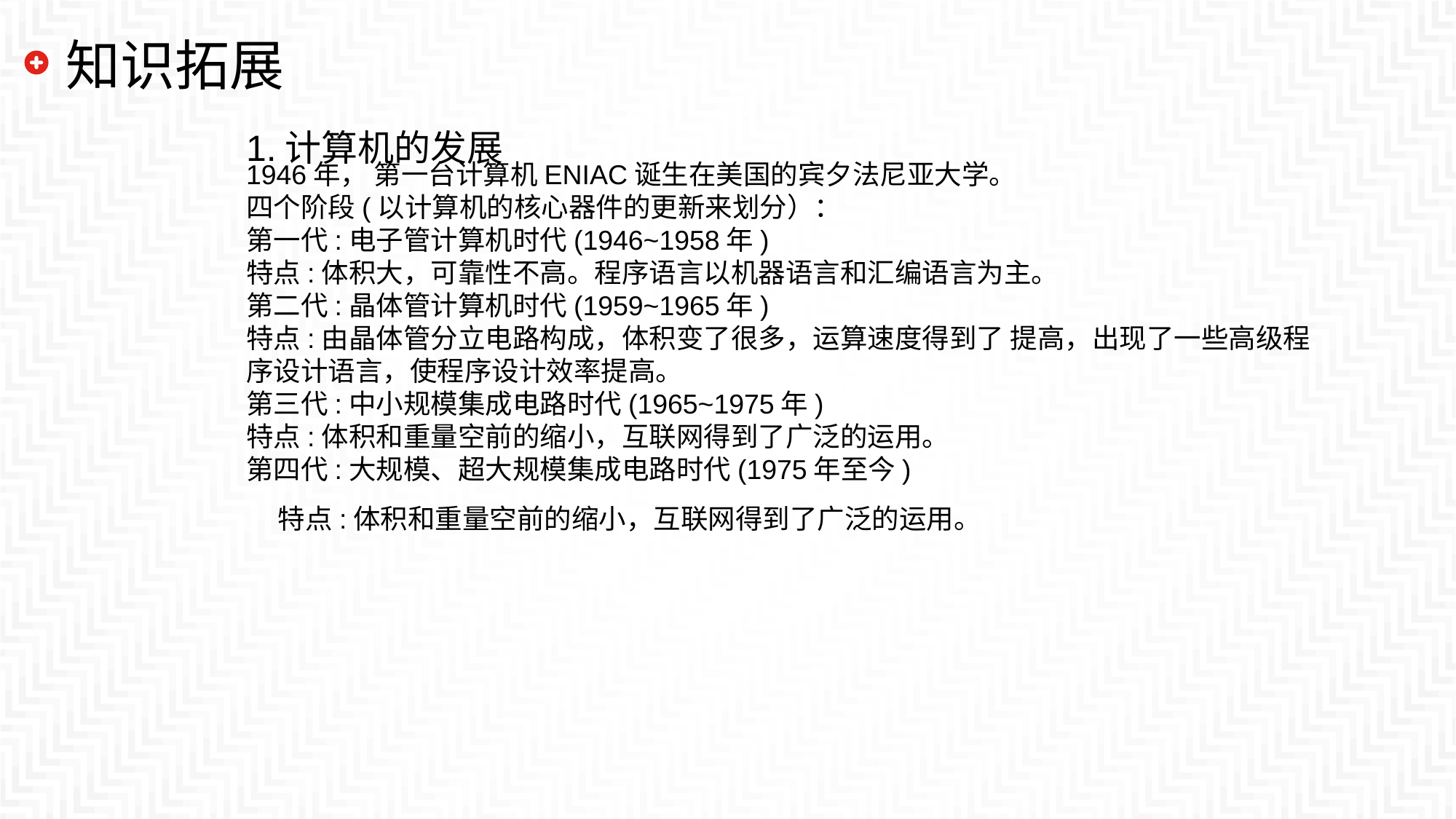

# 知识拓展
1.计算机的发展
1946年， 第一台计算机ENIAC诞生在美国的宾夕法尼亚大学。四个阶段(以计算机的核心器件的更新来划分）：第一代:电子管计算机时代(1946~1958年)特点:体积大，可靠性不高。程序语言以机器语言和汇编语言为主。第二代:晶体管计算机时代(1959~1965年)特点:由晶体管分立电路构成，体积变了很多，运算速度得到了 提高，出现了一些高级程序设计语言，使程序设计效率提高。第三代:中小规模集成电路时代(1965~1975年)特点:体积和重量空前的缩小，互联网得到了广泛的运用。第四代:大规模、超大规模集成电路时代(1975年至今)特点:体积和重量空前的缩小，互联网得到了广泛的运用。